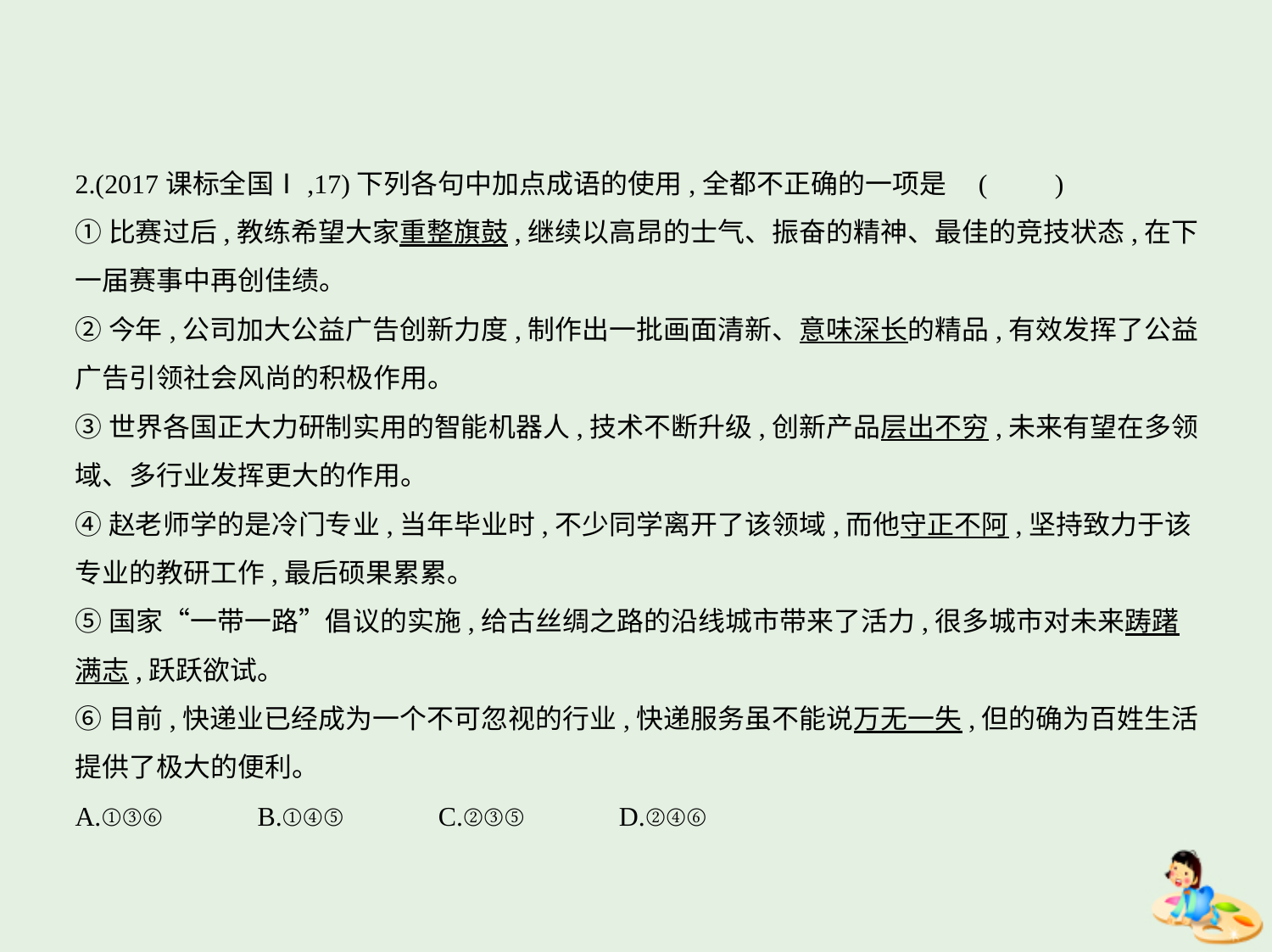

2.(2017课标全国Ⅰ,17)下列各句中加点成语的使用,全都不正确的一项是 (　　)
①比赛过后,教练希望大家重整旗鼓,继续以高昂的士气、振奋的精神、最佳的竞技状态,在下
一届赛事中再创佳绩。
②今年,公司加大公益广告创新力度,制作出一批画面清新、意味深长的精品,有效发挥了公益
广告引领社会风尚的积极作用。
③世界各国正大力研制实用的智能机器人,技术不断升级,创新产品层出不穷,未来有望在多领
域、多行业发挥更大的作用。
④赵老师学的是冷门专业,当年毕业时,不少同学离开了该领域,而他守正不阿,坚持致力于该
专业的教研工作,最后硕果累累。
⑤国家“一带一路”倡议的实施,给古丝绸之路的沿线城市带来了活力,很多城市对未来踌躇
满志,跃跃欲试。
⑥目前,快递业已经成为一个不可忽视的行业,快递服务虽不能说万无一失,但的确为百姓生活
提供了极大的便利。
A.①③⑥　　　B.①④⑤　　　C.②③⑤　　　D.②④⑥